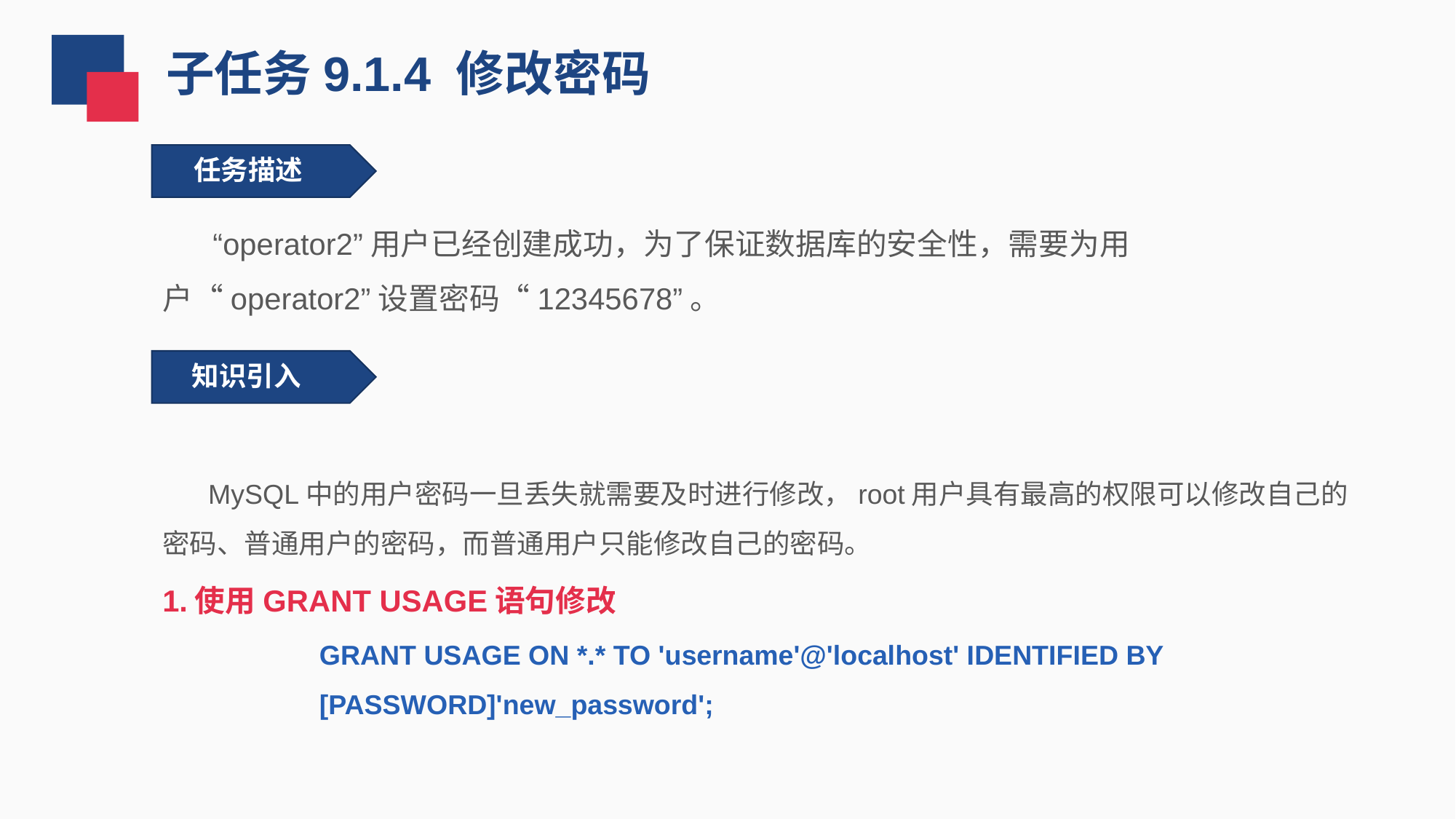

子任务9.1.4 修改密码

    任务描述
      “operator2”用户已经创建成功，为了保证数据库的安全性，需要为用户“operator2”设置密码“12345678”。

知识引入
      MySQL中的用户密码一旦丢失就需要及时进行修改，root用户具有最高的权限可以修改自己的密码、普通用户的密码，而普通用户只能修改自己的密码。
1.使用GRANT USAGE语句修改
GRANT USAGE ON *.* TO 'username'@'localhost' IDENTIFIED BY [PASSWORD]'new_password';